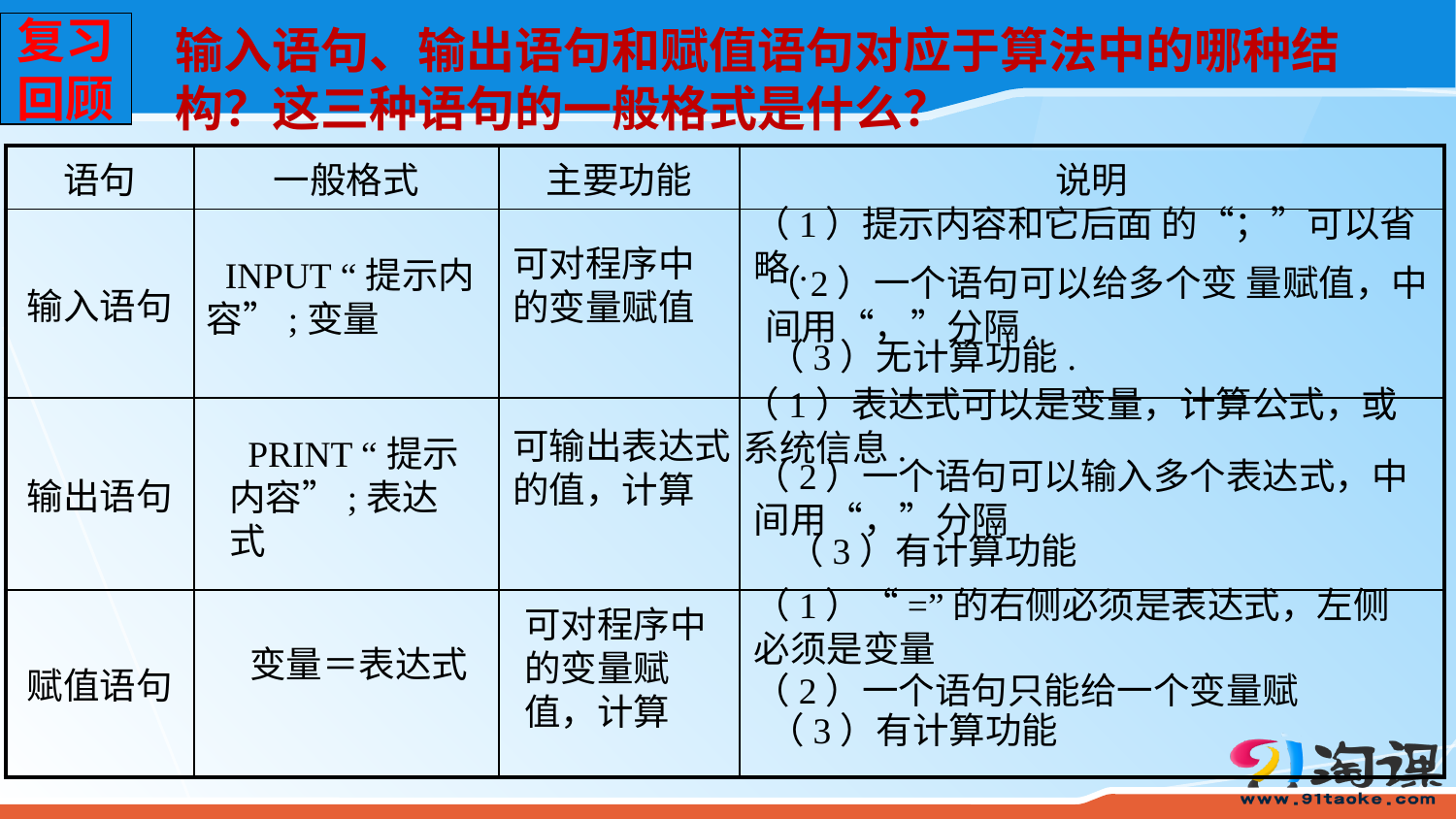

复习
回顾
输入语句、输出语句和赋值语句对应于算法中的哪种结构？这三种语句的一般格式是什么？
| 语句 | 一般格式 | 主要功能 | 说明 |
| --- | --- | --- | --- |
| 输入语句 |  |  |  |
| 输出语句 |  |  |  |
| 赋值语句 |  |  |  |
（1）提示内容和它后面 的“；”可以省略.
可对程序中
的变量赋值
  INPUT “提示内
容”;变量
（2）一个语句可以给多个变 量赋值，中间用“，”分隔.
（3）无计算功能.
（1）表达式可以是变量，计算公式，或系统信息.
可输出表达式的值，计算
  PRINT “提示内容”;表达式
（2）一个语句可以输入多个表达式，中间用“，”分隔
（3）有计算功能
（1）“=”的右侧必须是表达式，左侧必须是变量
可对程序中的变量赋值，计算
变量＝表达式
（2）一个语句只能给一个变量赋
（3）有计算功能